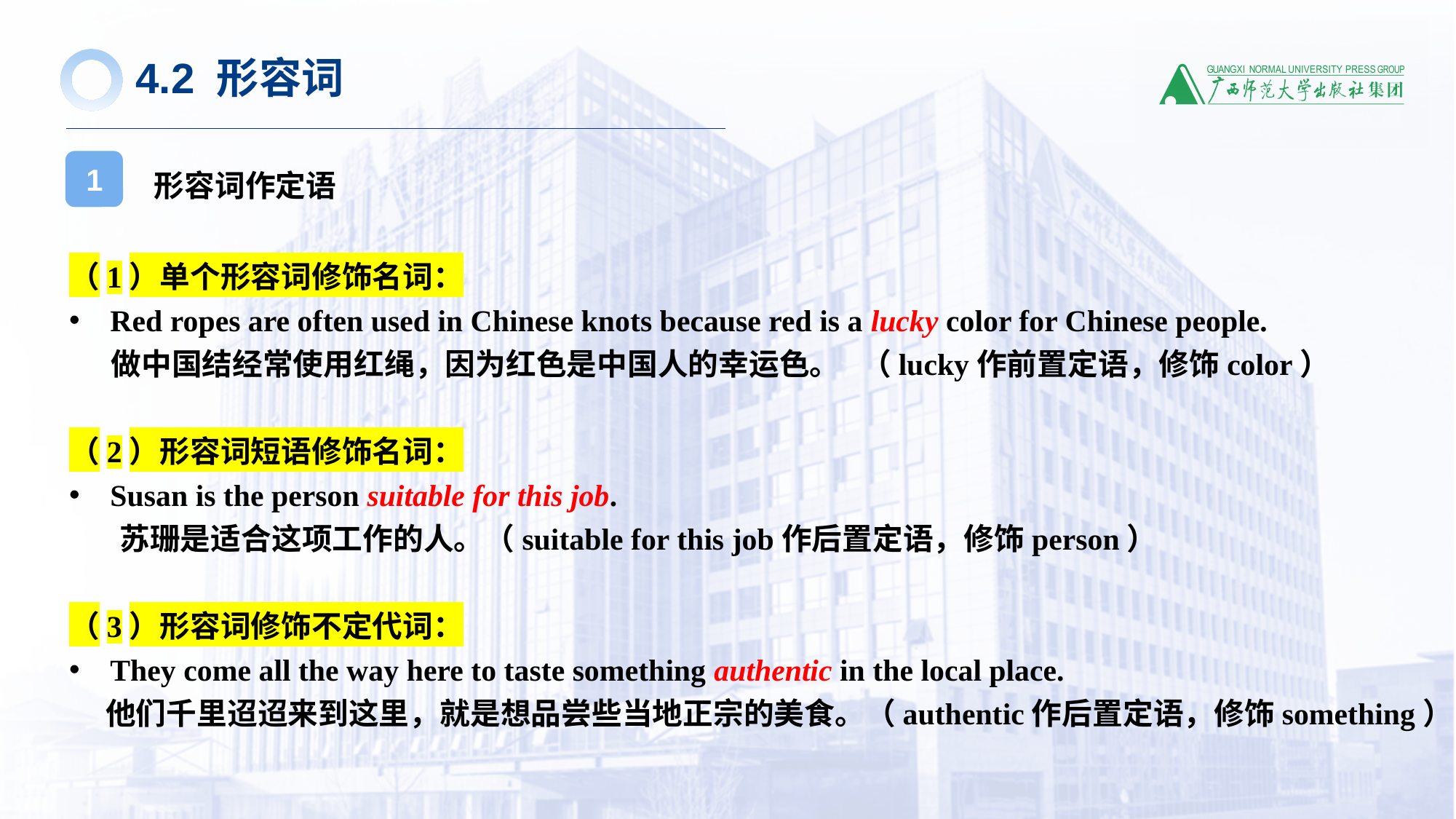

4.2 形容词

形容词作定语

1
（1）单个形容词修饰名词：
Red ropes are often used in Chinese knots because red is a lucky color for Chinese people.
     做中国结经常使用红绳，因为红色是中国人的幸运色。   （lucky作前置定语，修饰color）

（2）形容词短语修饰名词：
Susan is the person suitable for this job.
 苏珊是适合这项工作的人。（suitable for this job作后置定语，修饰person）

（3）形容词修饰不定代词：
They come all the way here to taste something authentic in the local place.
他们千里迢迢来到这里，就是想品尝些当地正宗的美食。（authentic作后置定语，修饰something）